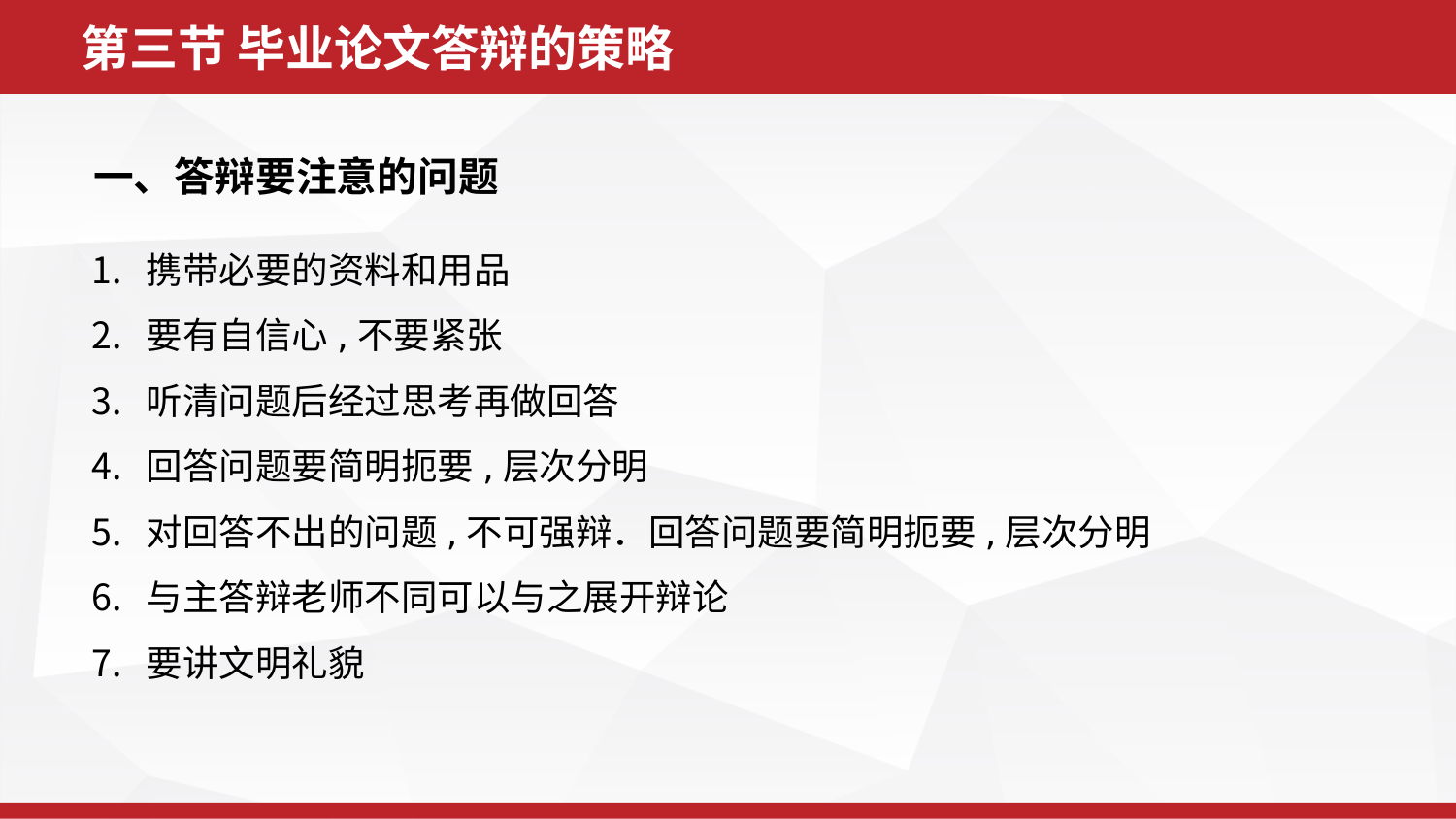

第三节 毕业论文答辩的策略
一、答辩要注意的问题
携带必要的资料和用品
要有自信心,不要紧张
听清问题后经过思考再做回答
回答问题要简明扼要,层次分明
对回答不出的问题,不可强辩．回答问题要简明扼要,层次分明
与主答辩老师不同可以与之展开辩论
要讲文明礼貌